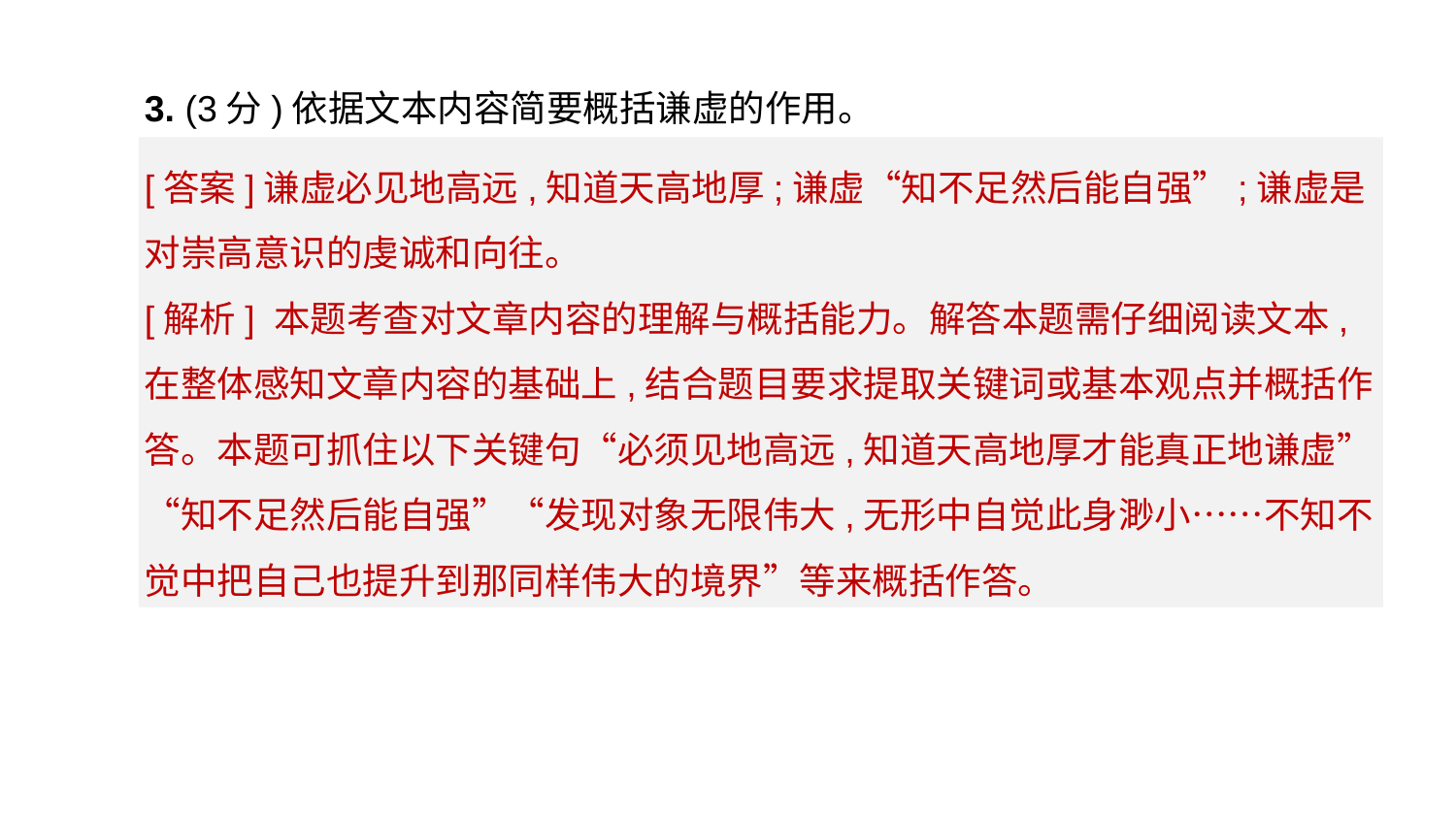

3. (3分)依据文本内容简要概括谦虚的作用。
[答案]谦虚必见地高远,知道天高地厚;谦虚“知不足然后能自强”;谦虚是对崇高意识的虔诚和向往。
[解析] 本题考查对文章内容的理解与概括能力。解答本题需仔细阅读文本,在整体感知文章内容的基础上,结合题目要求提取关键词或基本观点并概括作答。本题可抓住以下关键句“必须见地高远,知道天高地厚才能真正地谦虚”“知不足然后能自强”“发现对象无限伟大,无形中自觉此身渺小……不知不觉中把自己也提升到那同样伟大的境界”等来概括作答。